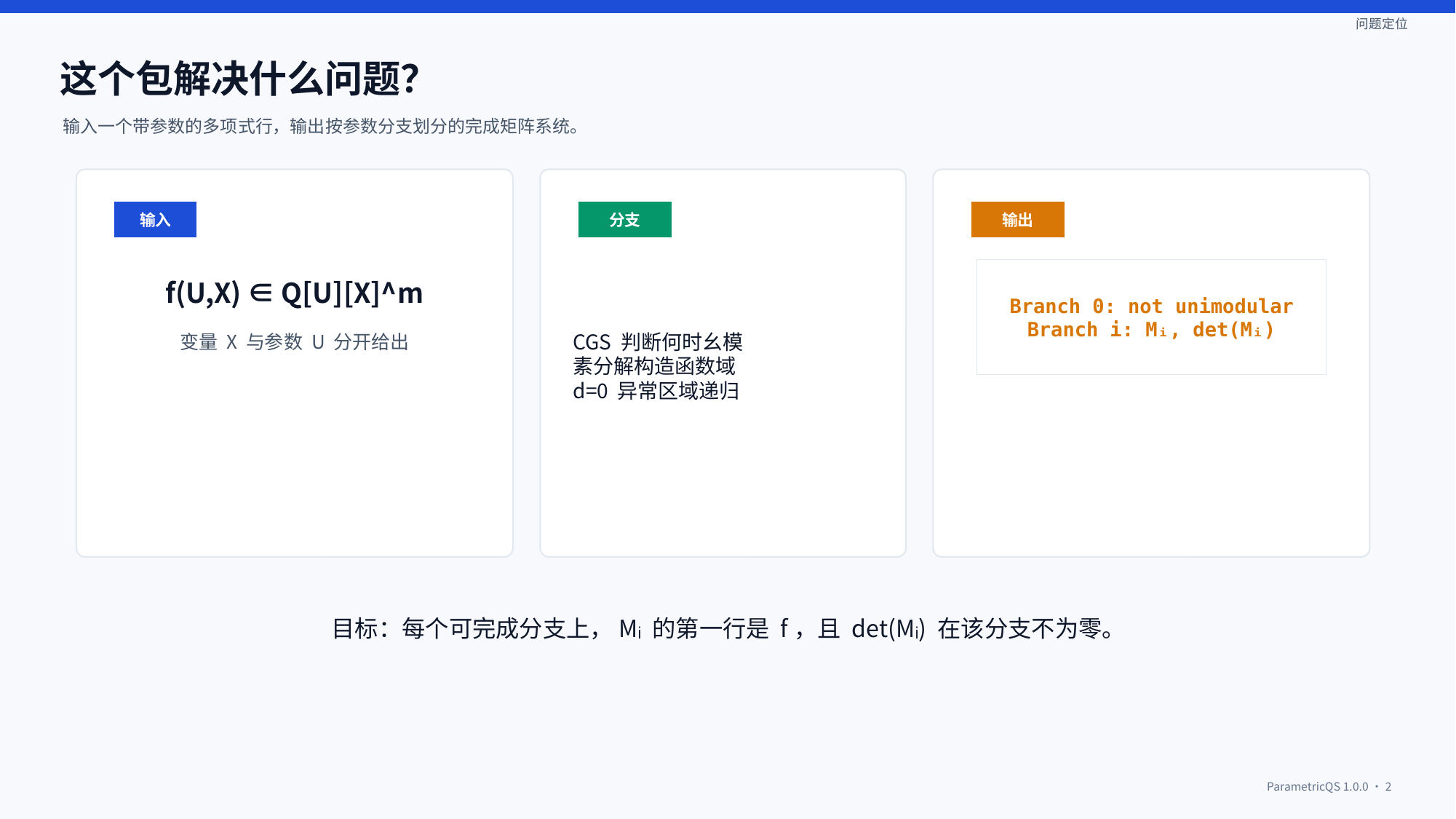

问题定位
这个包解决什么问题？
输入一个带参数的多项式行，输出按参数分支划分的完成矩阵系统。

输入
分支
输出
Branch 0: not unimodular
Branch i: Mᵢ, det(Mᵢ)
CGS 判断何时幺模
素分解构造函数域
d=0 异常区域递归
f(U,X) ∈ Q[U][X]^m
变量 X 与参数 U 分开给出
目标：每个可完成分支上，Mᵢ 的第一行是 f，且 det(Mᵢ) 在该分支不为零。
ParametricQS 1.0.0 · 2